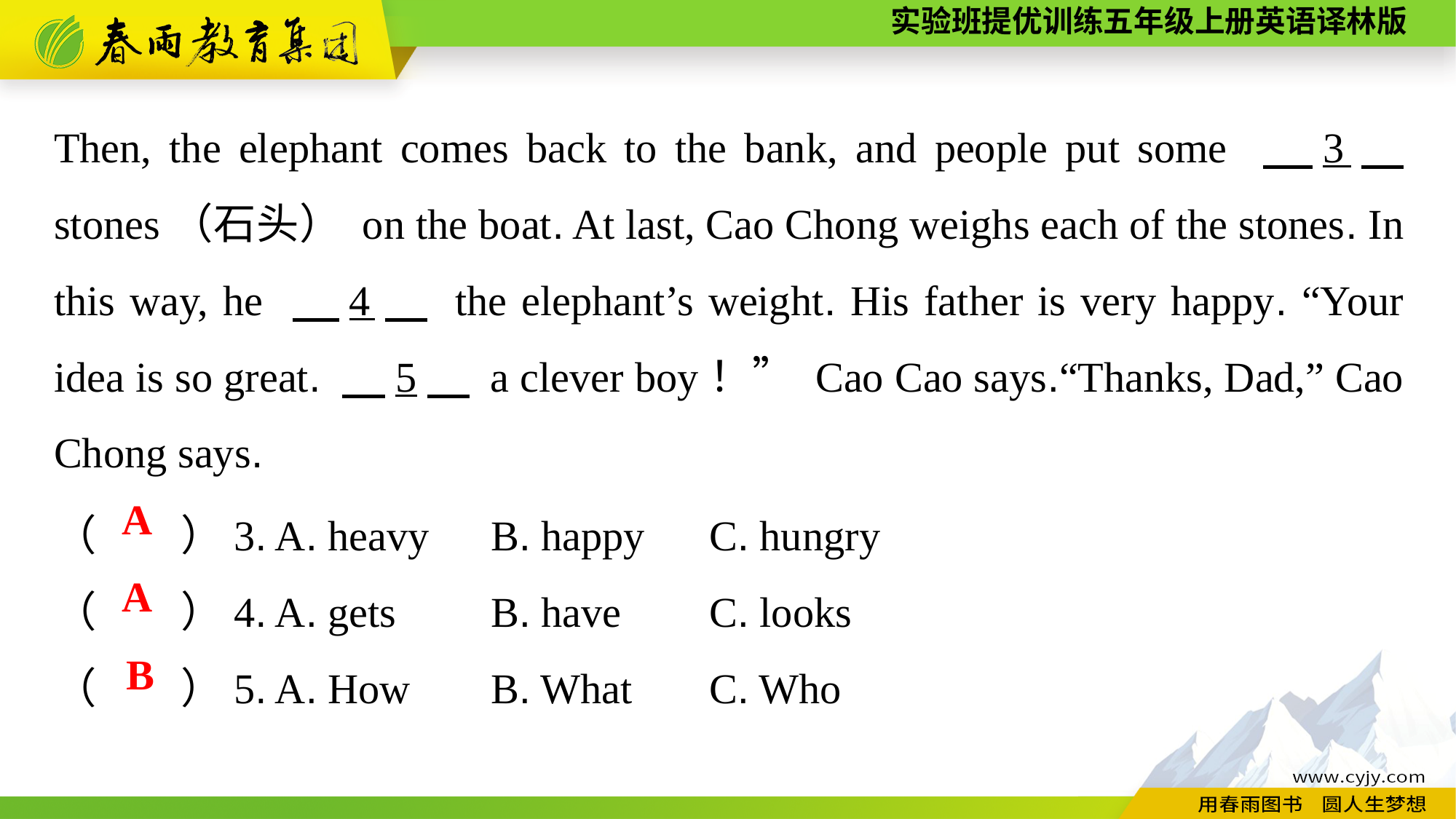

Then, the elephant comes back to the bank, and people put some 　3　 stones（石头） on the boat. At last, Cao Chong weighs each of the stones. In this way, he 　4　 the elephant’s weight. His father is very happy. “Your idea is so great. 　5　 a clever boy！” Cao Cao says.“Thanks, Dad,” Cao Chong says.
（　　）3. A. heavy	B. happy	C. hungry
（　　）4. A. gets	B. have	C. looks
（　　）5. A. How	B. What	C. Who
A
A
B